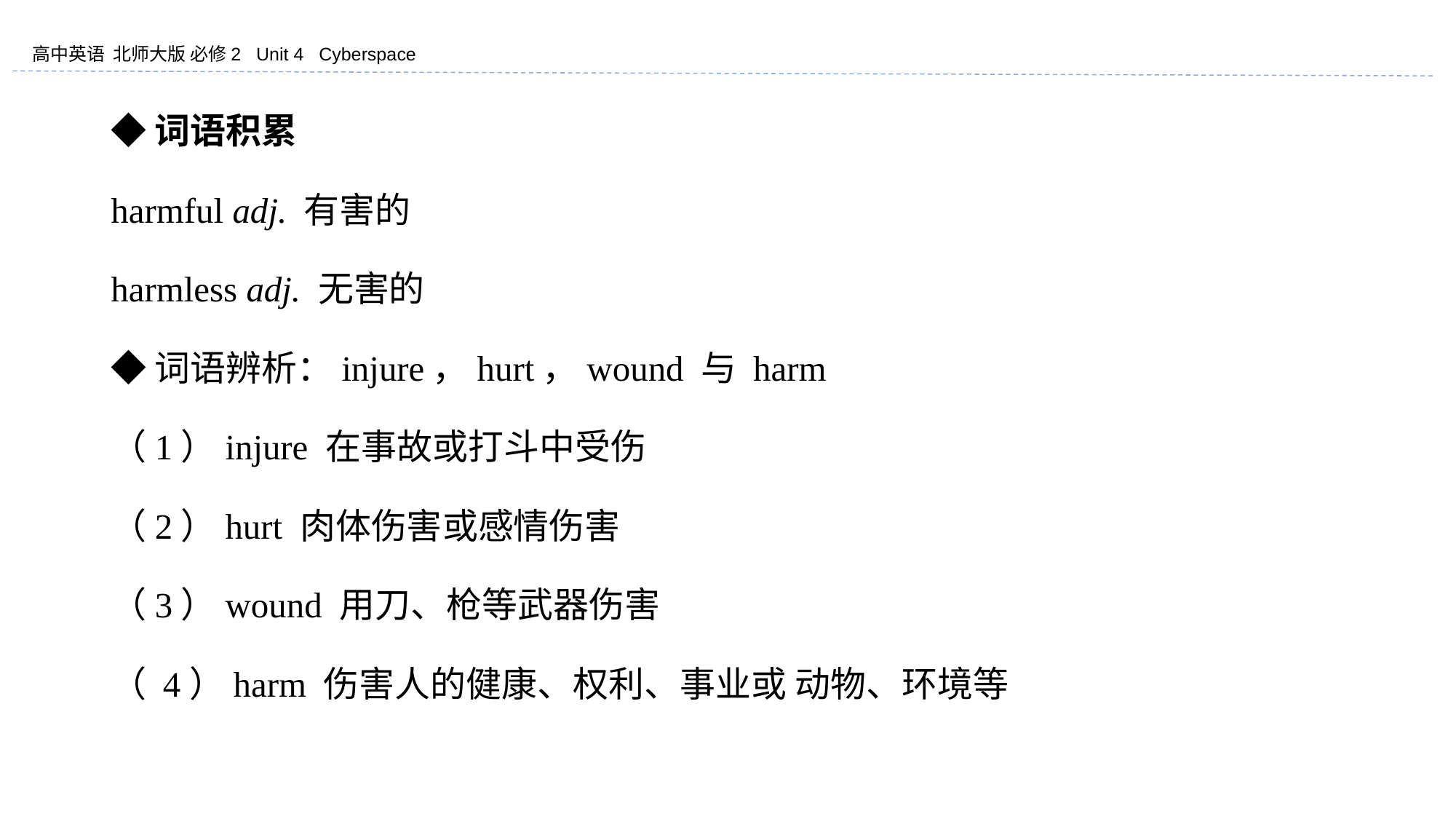

◆词语积累
harmful adj. 有害的
harmless adj. 无害的
◆词语辨析：injure，hurt，wound 与 harm
（1）injure 在事故或打斗中受伤
（2）hurt 肉体伤害或感情伤害
（3）wound 用刀、枪等武器伤害
（ 4）harm 伤害人的健康、权利、事业或 动物、环境等